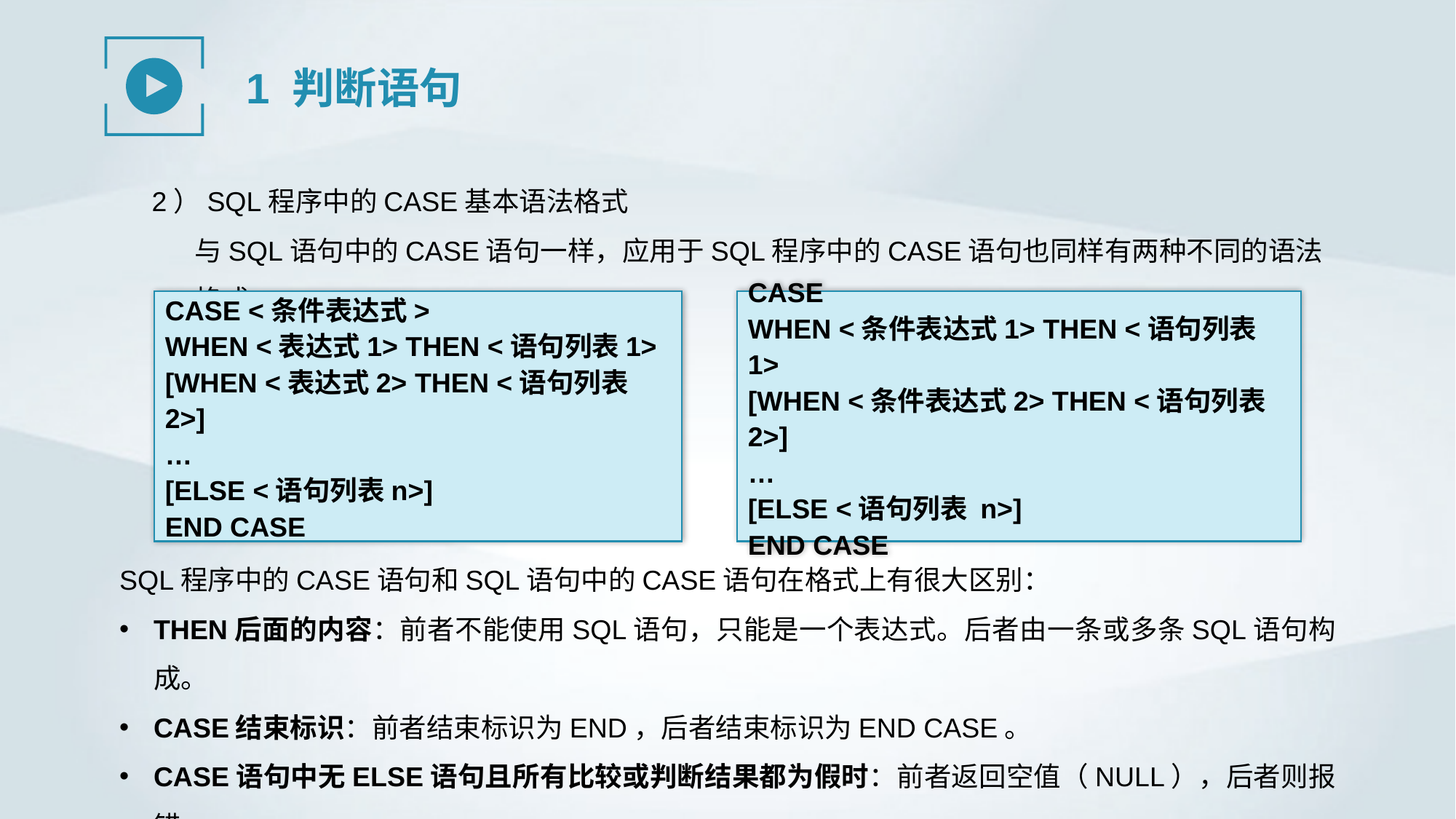

1 判断语句
2）SQL程序中的CASE基本语法格式
与SQL语句中的CASE语句一样，应用于SQL程序中的CASE语句也同样有两种不同的语法格式：
CASE <条件表达式>
WHEN <表达式1> THEN <语句列表1>
[WHEN <表达式2> THEN <语句列表2>]
…
[ELSE <语句列表n>]
END CASE
CASE
WHEN <条件表达式1> THEN <语句列表 1>
[WHEN <条件表达式2> THEN <语句列表 2>]
…
[ELSE <语句列表 n>]
END CASE
SQL程序中的CASE语句和SQL语句中的CASE语句在格式上有很大区别：
THEN后面的内容：前者不能使用SQL语句，只能是一个表达式。后者由一条或多条SQL语句构成。
CASE结束标识：前者结束标识为END，后者结束标识为END CASE。
CASE语句中无ELSE语句且所有比较或判断结果都为假时：前者返回空值（NULL），后者则报错。